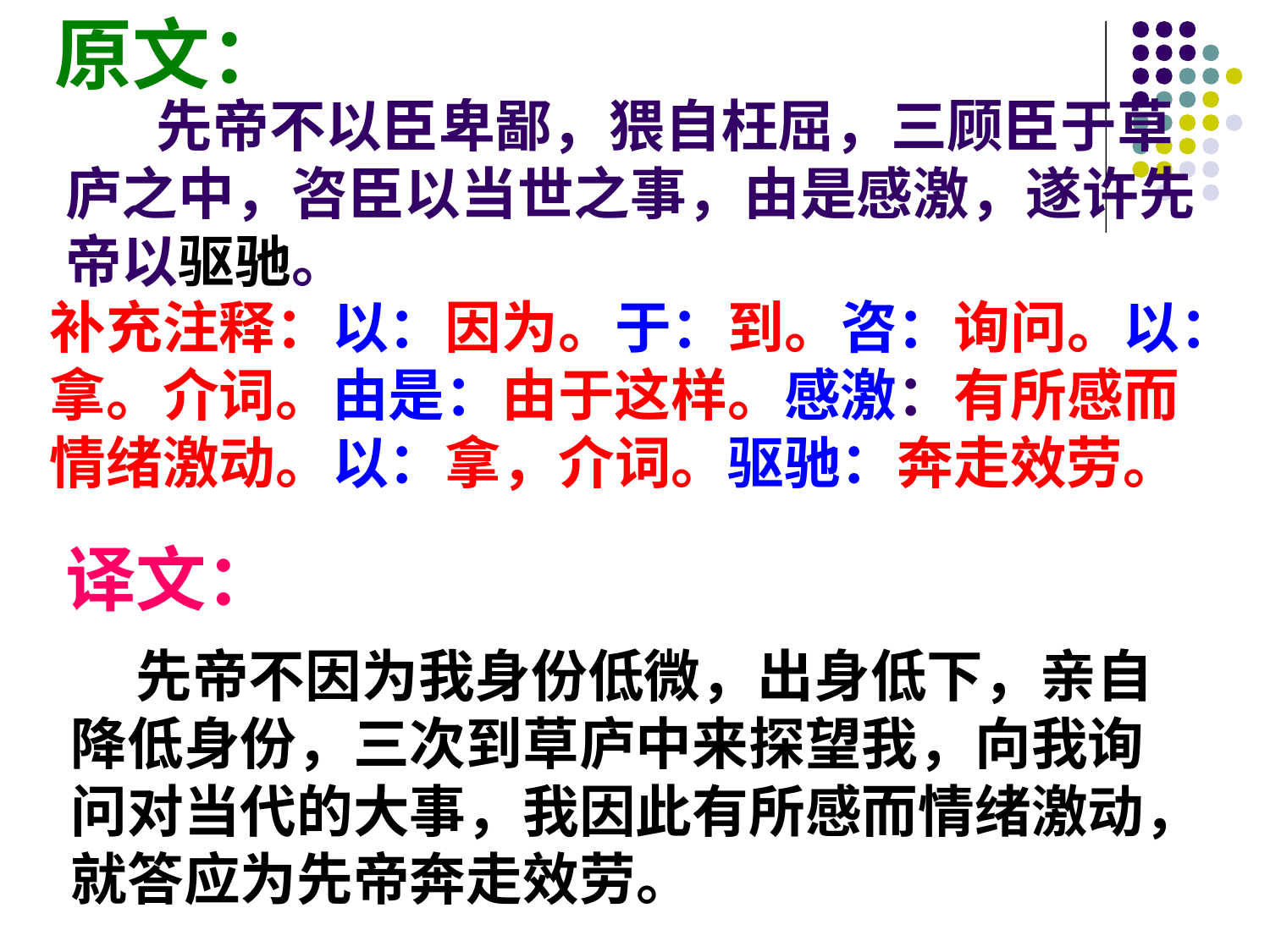

原文：
      先帝不以臣卑鄙，猥自枉屈，三顾臣于草庐之中，咨臣以当世之事，由是感激，遂许先帝以驱驰。
补充注释：以：因为。于：到。咨：询问。以：拿。介词。由是：由于这样。感激：有所感而情绪激动。以：拿，介词。驱驰：奔走效劳。

译文：
    先帝不因为我身份低微，出身低下，亲自降低身份，三次到草庐中来探望我，向我询问对当代的大事，我因此有所感而情绪激动，就答应为先帝奔走效劳。